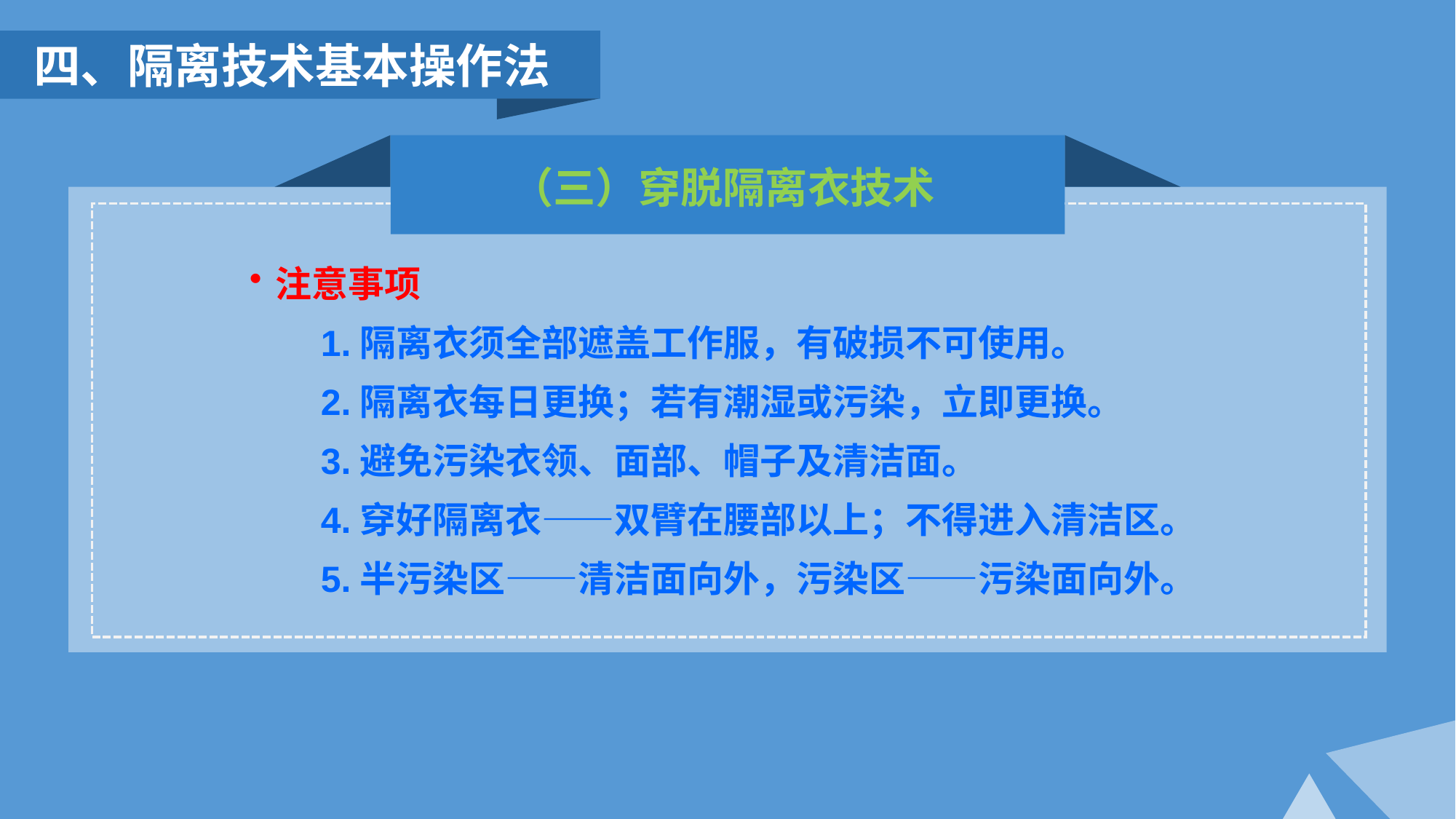

四、隔离技术基本操作法

（三）穿脱隔离衣技术

注意事项
       1.隔离衣须全部遮盖工作服，有破损不可使用。
       2.隔离衣每日更换；若有潮湿或污染，立即更换。
       3.避免污染衣领、面部、帽子及清洁面。
       4.穿好隔离衣——双臂在腰部以上；不得进入清洁区。
       5.半污染区——清洁面向外，污染区——污染面向外。